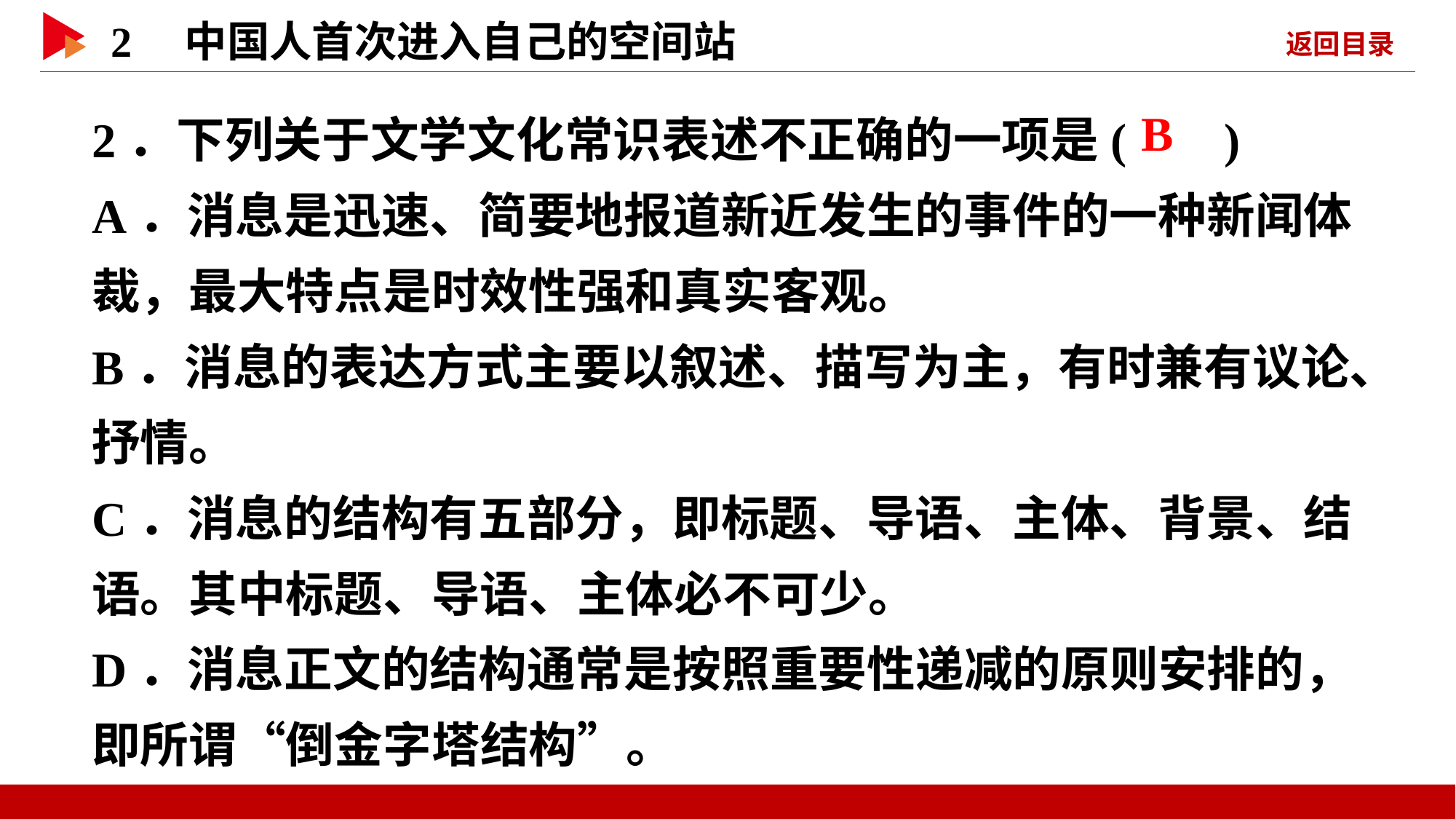

2．下列关于文学文化常识表述不正确的一项是(        )
A．消息是迅速、简要地报道新近发生的事件的一种新闻体裁，最大特点是时效性强和真实客观。
B．消息的表达方式主要以叙述、描写为主，有时兼有议论、抒情。
C．消息的结构有五部分，即标题、导语、主体、背景、结语。其中标题、导语、主体必不可少。
D．消息正文的结构通常是按照重要性递减的原则安排的，即所谓“倒金字塔结构”。
   B